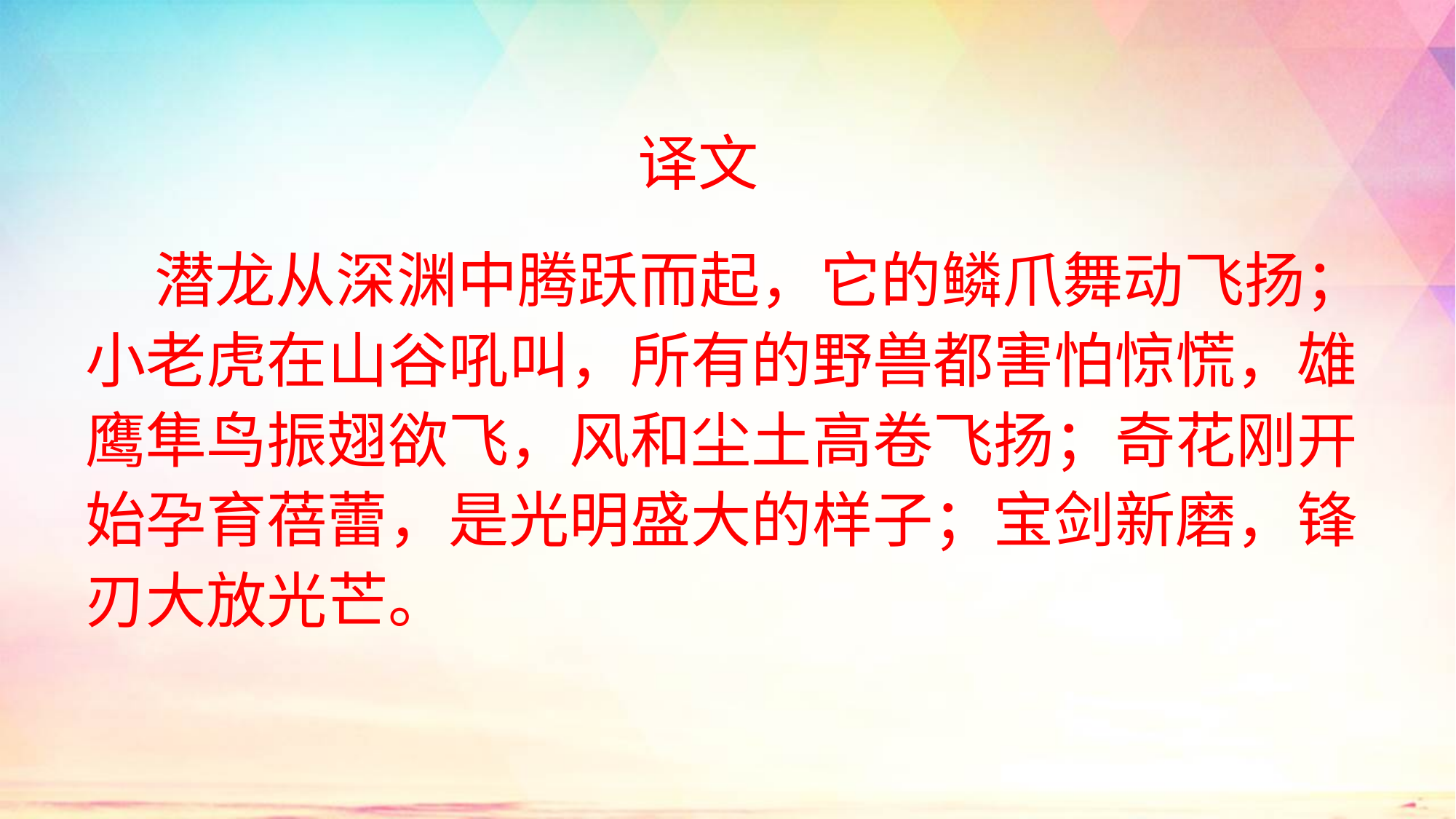

译文
    潜龙从深渊中腾跃而起，它的鳞爪舞动飞扬；小老虎在山谷吼叫，所有的野兽都害怕惊慌，雄鹰隼鸟振翅欲飞，风和尘土高卷飞扬；奇花刚开始孕育蓓蕾，是光明盛大的样子；宝剑新磨，锋刃大放光芒。